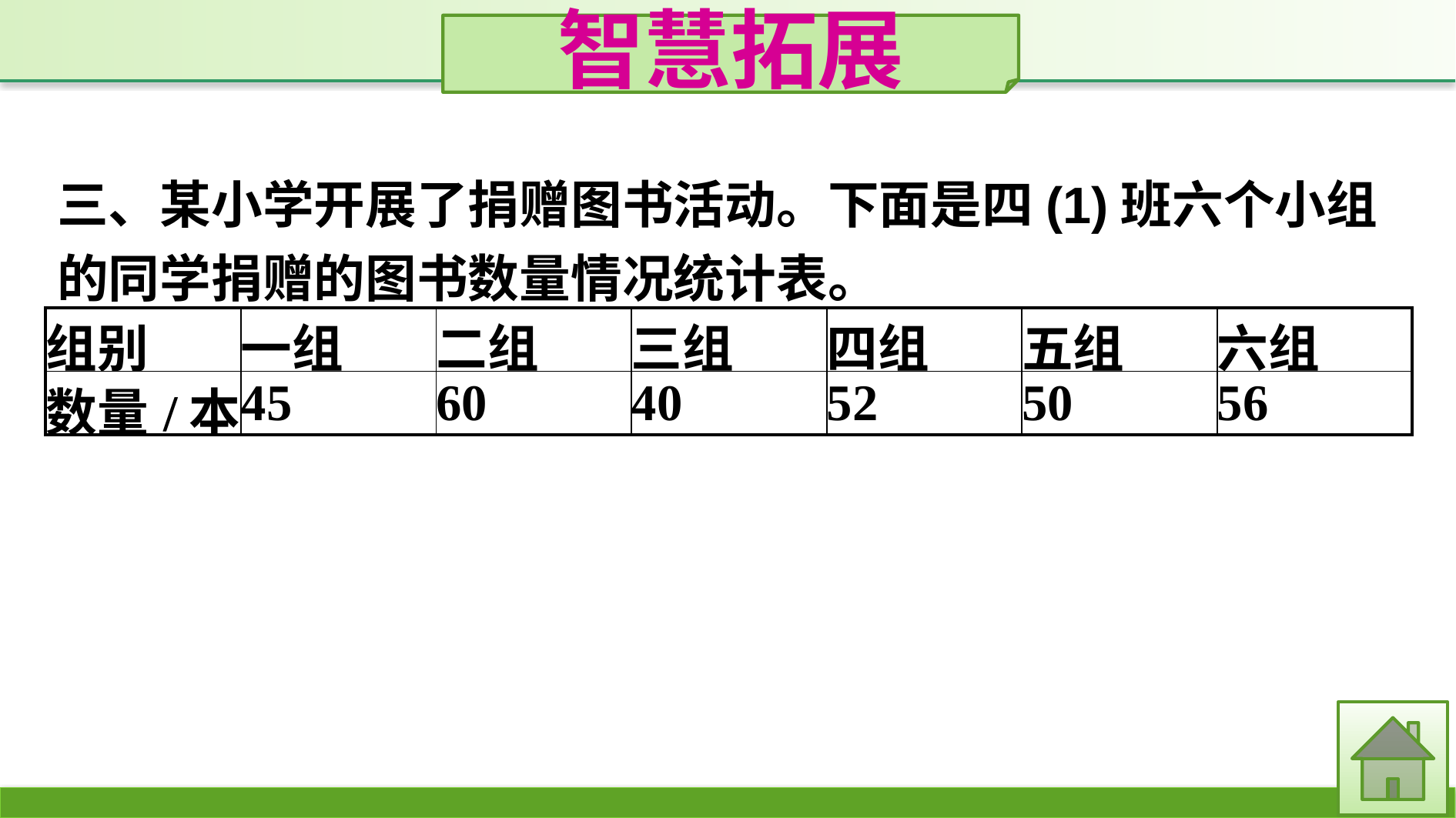

智慧拓展
三、某小学开展了捐赠图书活动。下面是四(1)班六个小组的同学捐赠的图书数量情况统计表。
| 组别 | 一组 | 二组 | 三组 | 四组 | 五组 | 六组 |
| --- | --- | --- | --- | --- | --- | --- |
| 数量/本 | 45 | 60 | 40 | 52 | 50 | 56 |